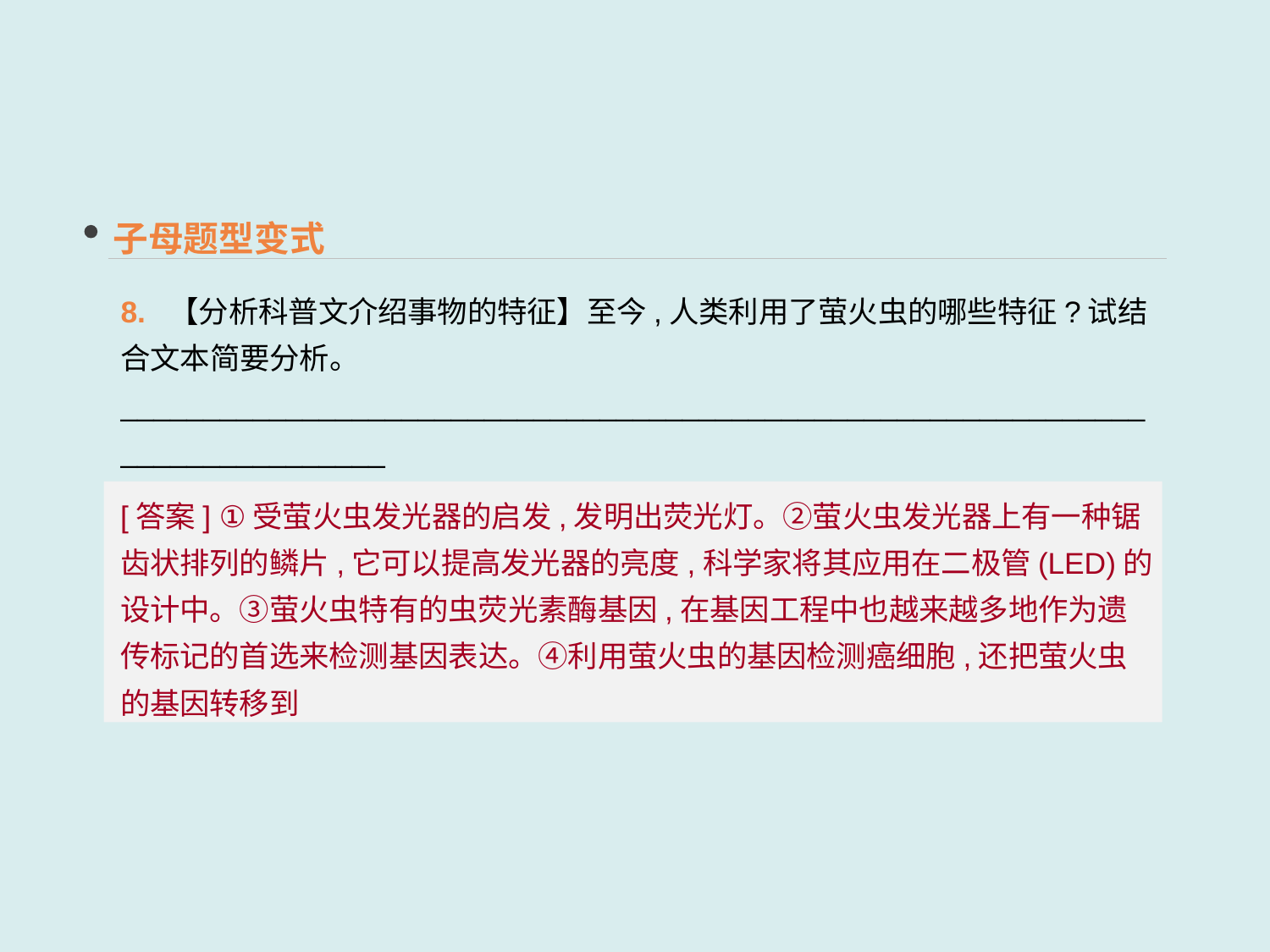

子母题型变式

8.  【分析科普文介绍事物的特征】至今,人类利用了萤火虫的哪些特征?试结合文本简要分析。 ______________________________________________________________________________
______________________________________________________________________________
[答案] ①受萤火虫发光器的启发,发明出荧光灯。②萤火虫发光器上有一种锯齿状排列的鳞片,它可以提高发光器的亮度,科学家将其应用在二极管(LED)的设计中。③萤火虫特有的虫荧光素酶基因,在基因工程中也越来越多地作为遗传标记的首选来检测基因表达。④利用萤火虫的基因检测癌细胞,还把萤火虫的基因转移到